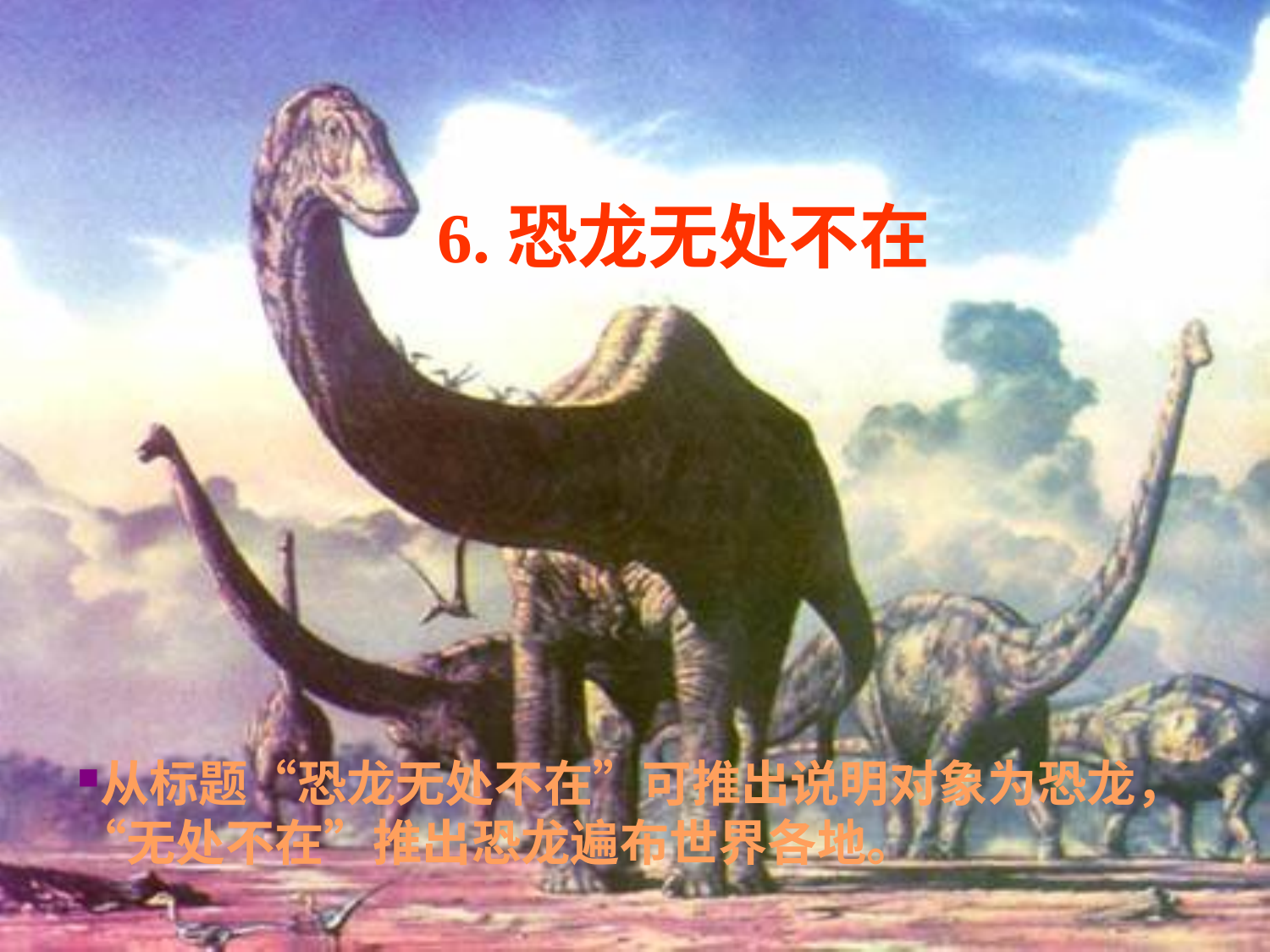

6.恐龙无处不在
从标题“恐龙无处不在”可推出说明对象为恐龙，“无处不在”推出恐龙遍布世界各地。